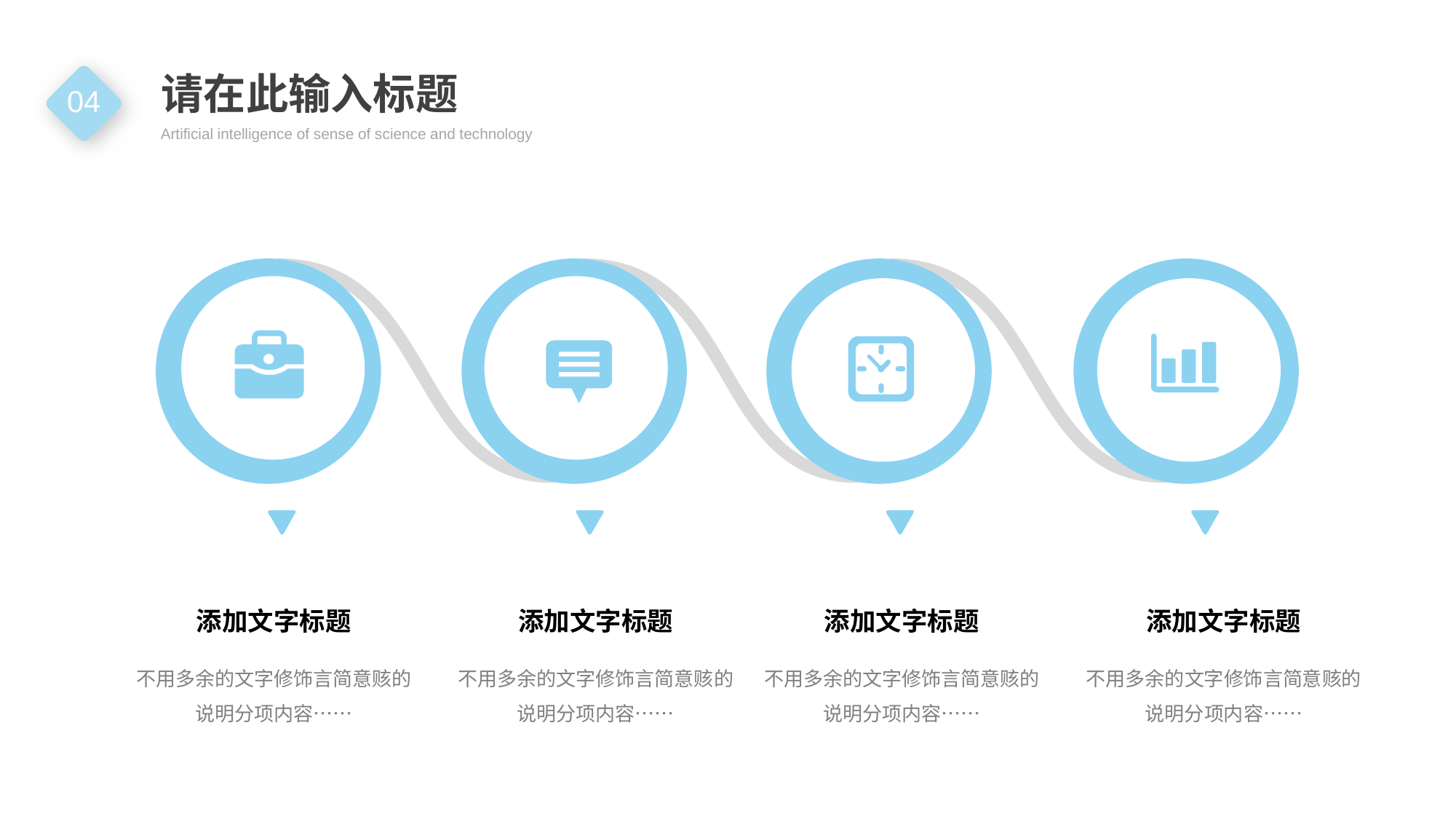

请在此输入标题
Artificial intelligence of sense of science and technology

04

添加文字标题
添加文字标题
添加文字标题
添加文字标题
不用多余的文字修饰言简意赅的说明分项内容……
不用多余的文字修饰言简意赅的说明分项内容……
不用多余的文字修饰言简意赅的说明分项内容……
不用多余的文字修饰言简意赅的说明分项内容……